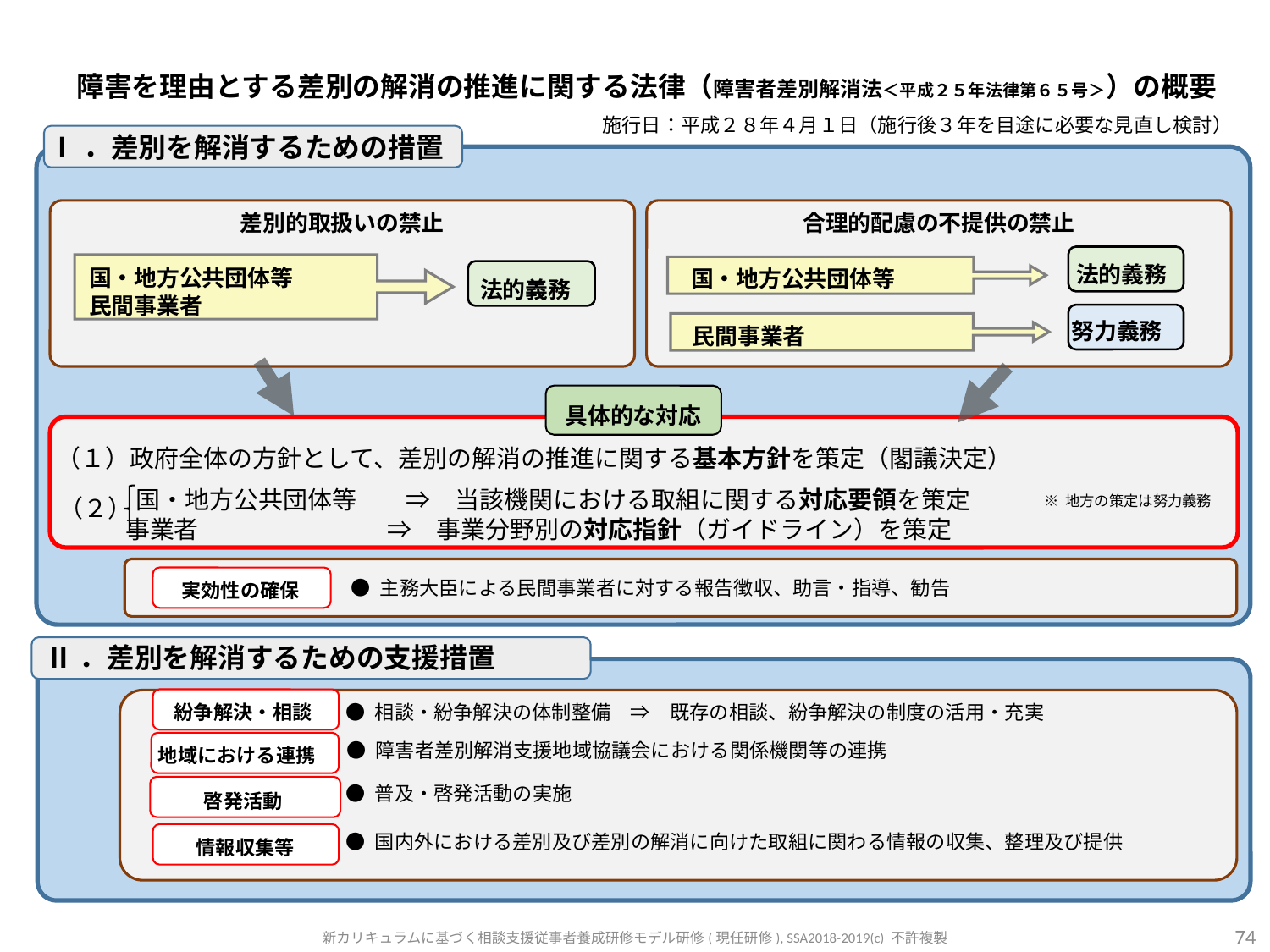

障害を理由とする差別の解消の推進に関する法律（障害者差別解消法＜平成２５年法律第６５号＞）の概要
施行日：平成２８年４月１日（施行後３年を目途に必要な見直し検討）
Ⅰ．差別を解消するための措置

合理的配慮の不提供の禁止

差別的取扱いの禁止

法的義務

国・地方公共団体等
民間事業者
国・地方公共団体等

法的義務

努力義務

民間事業者

具体的な対応

（１）政府全体の方針として、差別の解消の推進に関する基本方針を策定（閣議決定）
　　 国・地方公共団体等　　⇒　当該機関における取組に関する対応要領を策定
       事業者　　 　　　  　　⇒　事業分野別の対応指針（ガイドライン）を策定
※ 地方の策定は努力義務

（２）

● 主務大臣による民間事業者に対する報告徴収、助言・指導、勧告
実効性の確保

Ⅱ．差別を解消するための支援措置

紛争解決・相談
● 相談・紛争解決の体制整備　⇒　既存の相談、紛争解決の制度の活用・充実
● 障害者差別解消支援地域協議会における関係機関等の連携

地域における連携
● 普及・啓発活動の実施

啓発活動
● 国内外における差別及び差別の解消に向けた取組に関わる情報の収集、整理及び提供

情報収集等
74
新カリキュラムに基づく相談支援従事者養成研修モデル研修(現任研修), SSA2018-2019(c) 不許複製